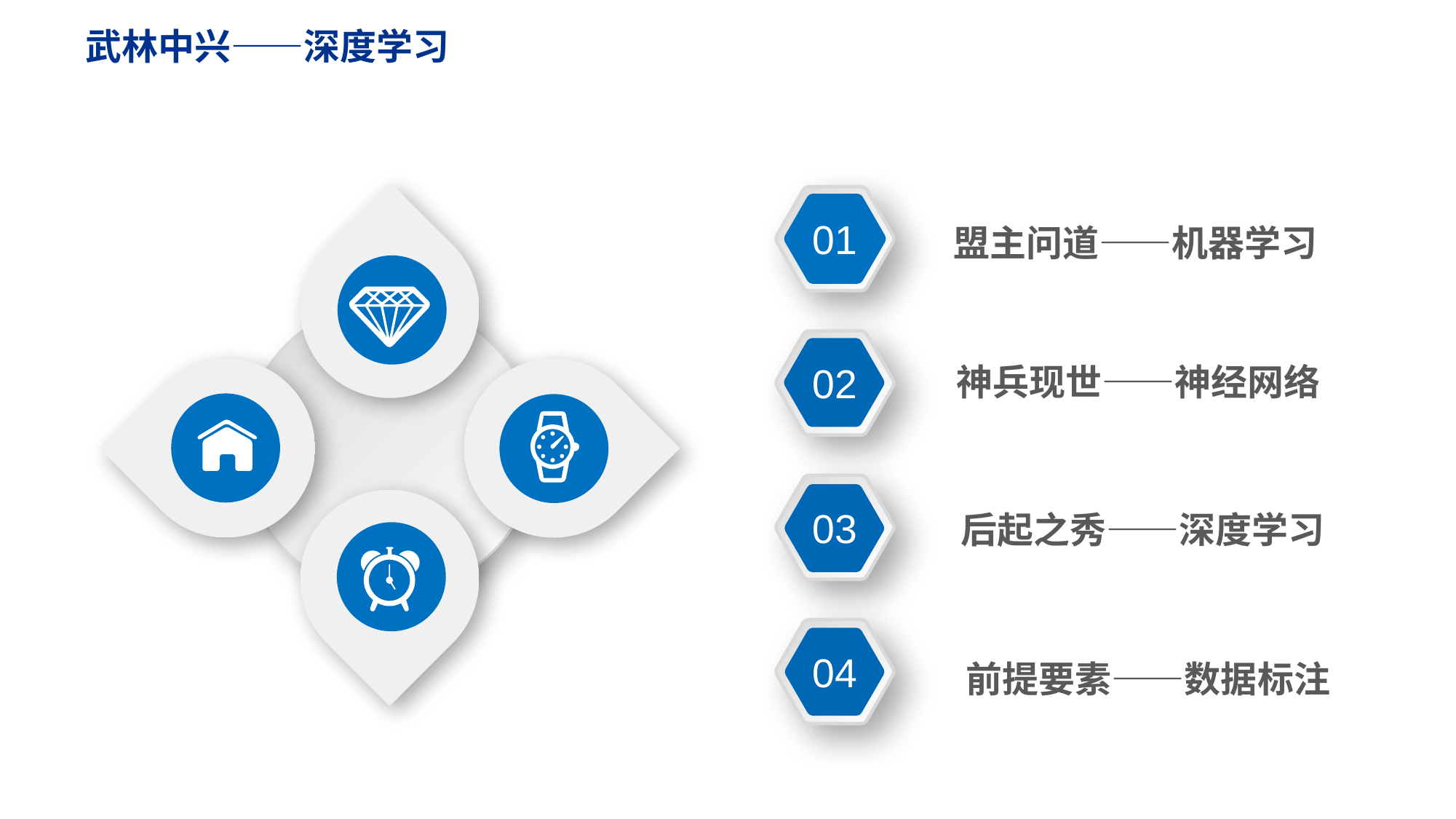

武林中兴——深度学习

01
盟主问道——机器学习

02
神兵现世——神经网络

03

后起之秀——深度学习

04
前提要素——数据标注